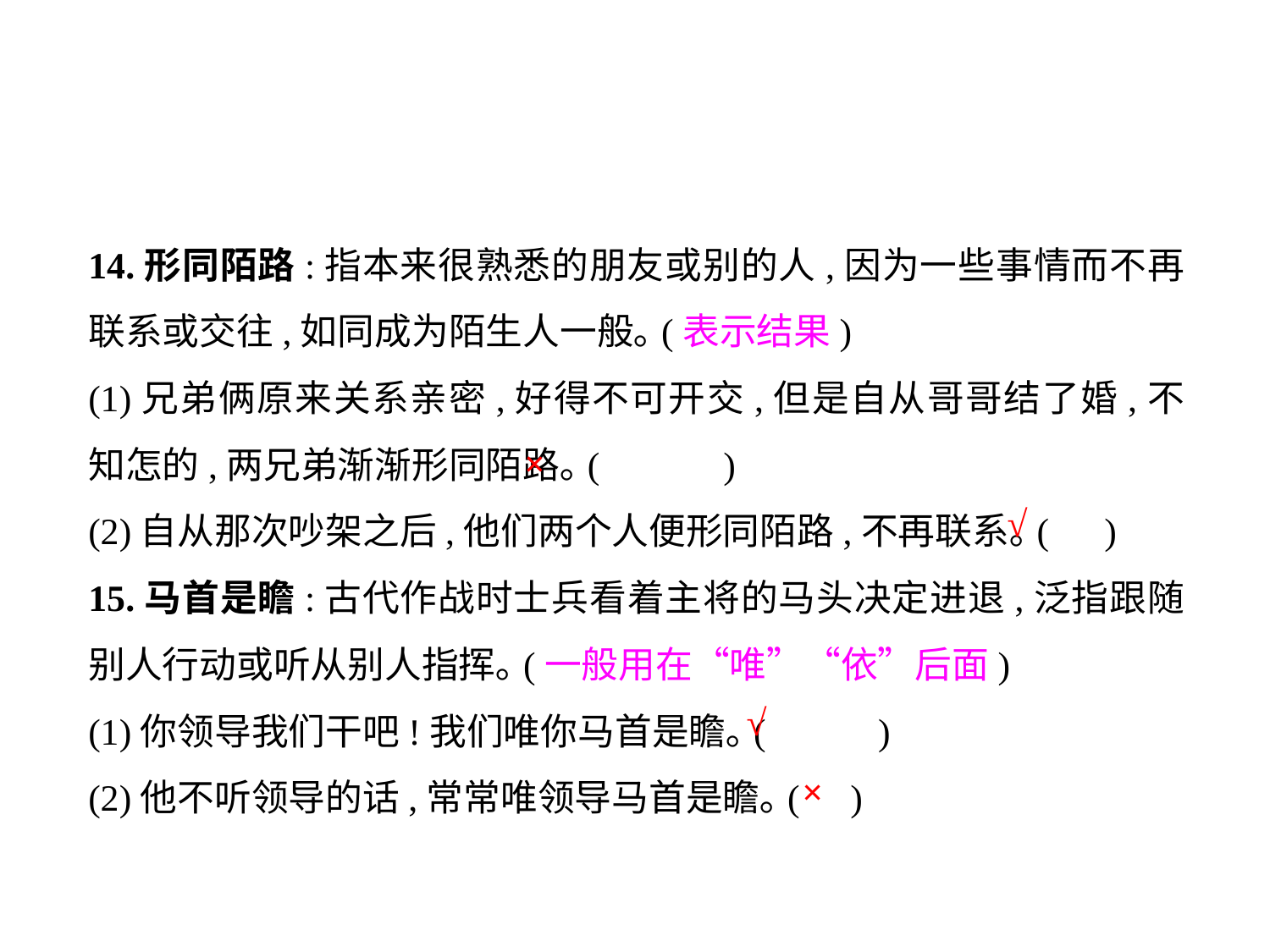

14.形同陌路:指本来很熟悉的朋友或别的人,因为一些事情而不再联系或交往,如同成为陌生人一般｡(表示结果)
(1)兄弟俩原来关系亲密,好得不可开交,但是自从哥哥结了婚,不知怎的,两兄弟渐渐形同陌路｡(	)
(2)自从那次吵架之后,他们两个人便形同陌路,不再联系｡(	)
15.马首是瞻:古代作战时士兵看着主将的马头决定进退,泛指跟随别人行动或听从别人指挥｡(一般用在“唯”“依”后面)
(1)你领导我们干吧!我们唯你马首是瞻｡(	   )
(2)他不听领导的话,常常唯领导马首是瞻｡(	)
×
√
√
×